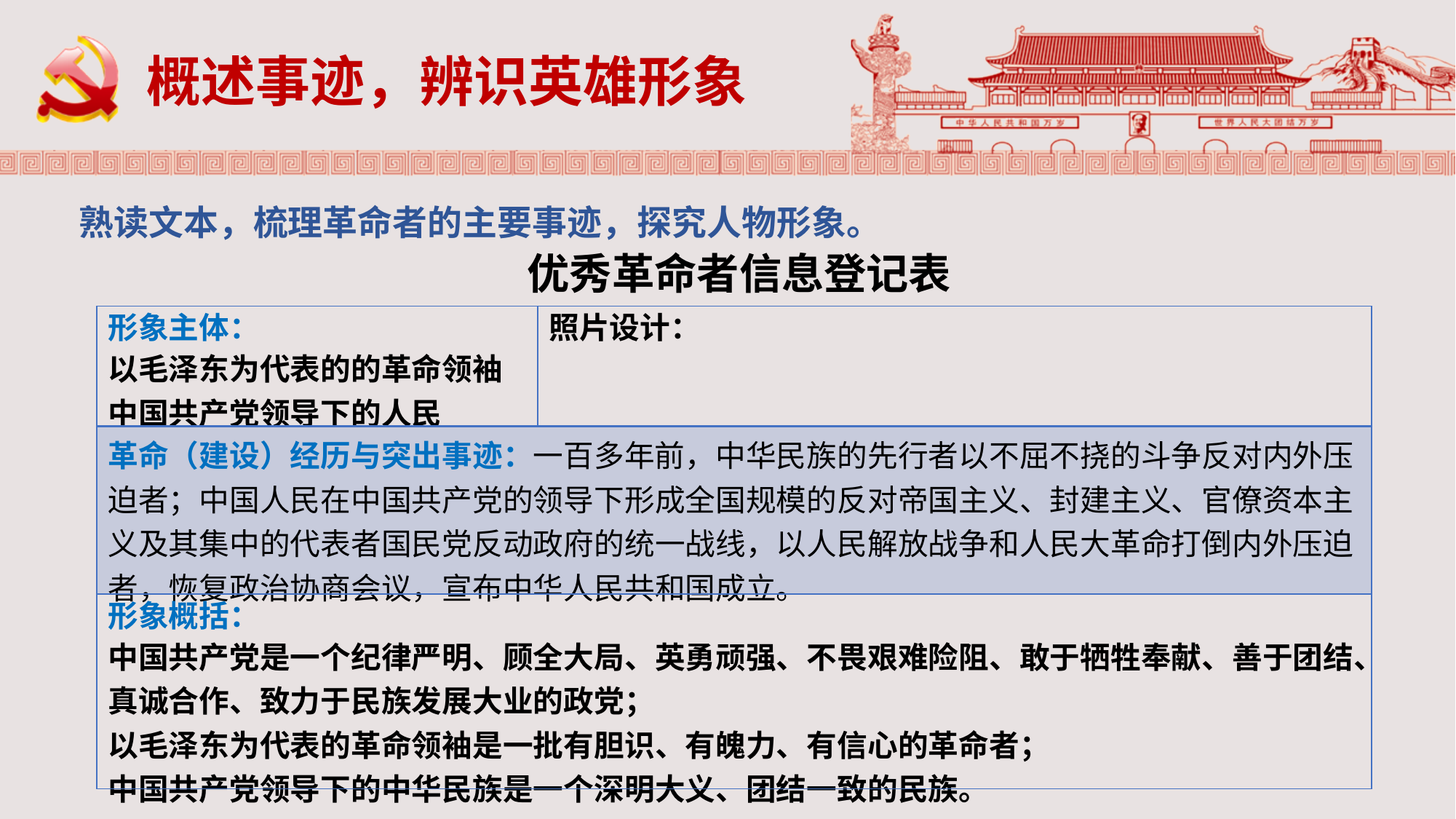

概述事迹，辨识英雄形象
熟读文本，梳理革命者的主要事迹，探究人物形象。
优秀革命者信息登记表
| 形象主体： 以毛泽东为代表的的革命领袖 中国共产党领导下的人民 | 照片设计： |
| --- | --- |
| 革命（建设）经历与突出事迹：一百多年前，中华民族的先行者以不屈不挠的斗争反对内外压迫者；中国人民在中国共产党的领导下形成全国规模的反对帝国主义、封建主义、官僚资本主义及其集中的代表者国民党反动政府的统一战线，以人民解放战争和人民大革命打倒内外压迫者，恢复政治协商会议，宣布中华人民共和国成立。 |  |
| 形象概括： 中国共产党是一个纪律严明、顾全大局、英勇顽强、不畏艰难险阻、敢于牺牲奉献、善于团结、真诚合作、致力于民族发展大业的政党； 以毛泽东为代表的革命领袖是一批有胆识、有魄力、有信心的革命者； 中国共产党领导下的中华民族是一个深明大义、团结一致的民族。 |  |